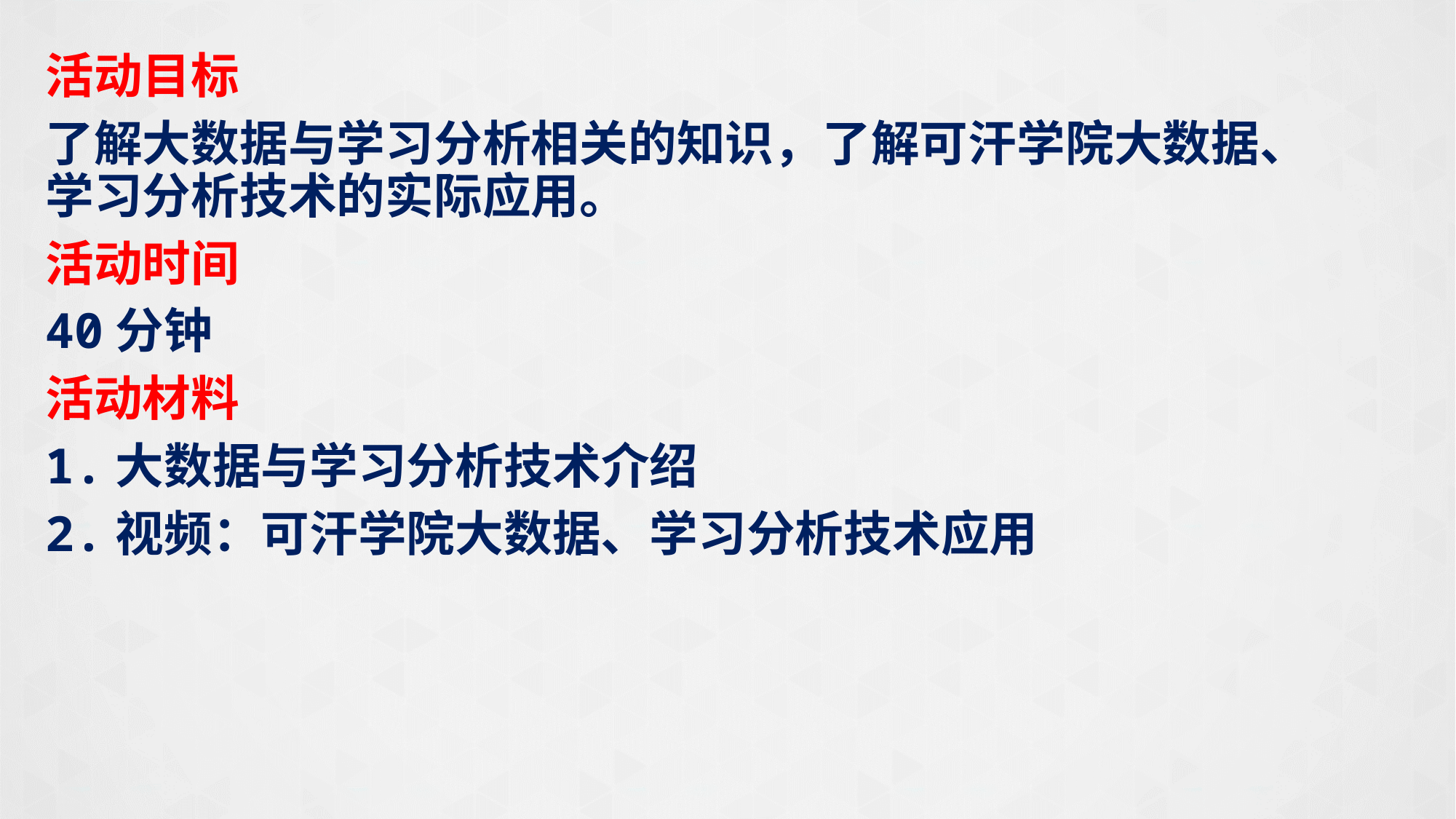

活动目标
了解大数据与学习分析相关的知识，了解可汗学院大数据、学习分析技术的实际应用。
活动时间
40分钟
活动材料
1.大数据与学习分析技术介绍
2.视频：可汗学院大数据、学习分析技术应用